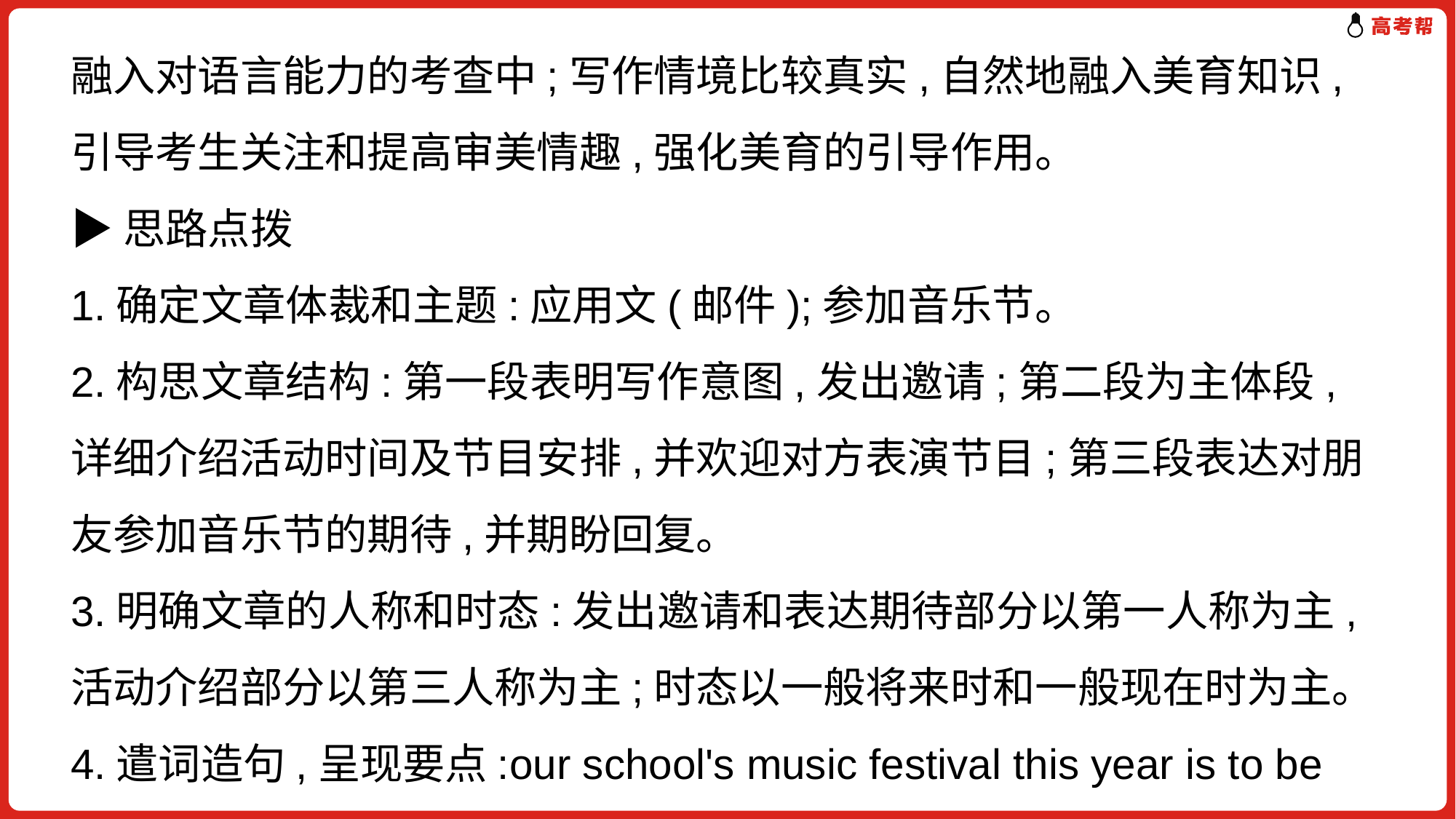

融入对语言能力的考查中;写作情境比较真实,自然地融入美育知识,引导考生关注和提高审美情趣,强化美育的引导作用。
▶思路点拨
1.确定文章体裁和主题:应用文(邮件);参加音乐节。
2.构思文章结构:第一段表明写作意图,发出邀请;第二段为主体段,详细介绍活动时间及节目安排,并欢迎对方表演节目;第三段表达对朋友参加音乐节的期待,并期盼回复。
3.明确文章的人称和时态:发出邀请和表达期待部分以第一人称为主,活动介绍部分以第三人称为主;时态以一般将来时和一般现在时为主。
4.遣词造句,呈现要点:our school's music festival this year is to be